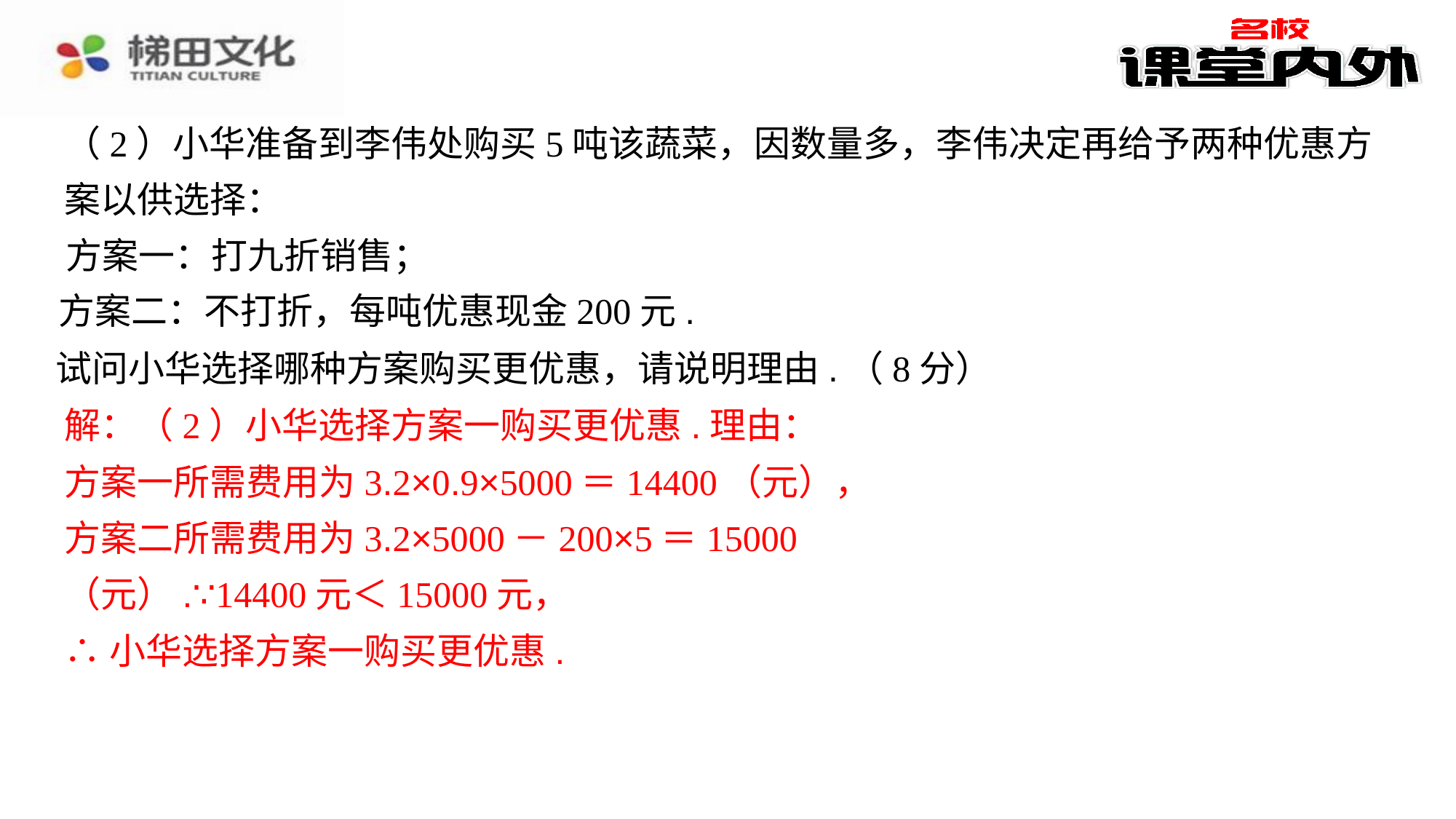

（2）小华准备到李伟处购买5吨该蔬菜，因数量多，李伟决定再给予两种优惠方案以供选择：
方案一：打九折销售；
方案二：不打折，每吨优惠现金200元.
试问小华选择哪种方案购买更优惠，请说明理由.（8分）
解：（2）小华选择方案一购买更优惠.理由：
方案一所需费用为3.2×0.9×5000＝14400（元），方案二所需费用为3.2×5000－200×5＝15000（元）.∵14400元＜15000元，
∴小华选择方案一购买更优惠.